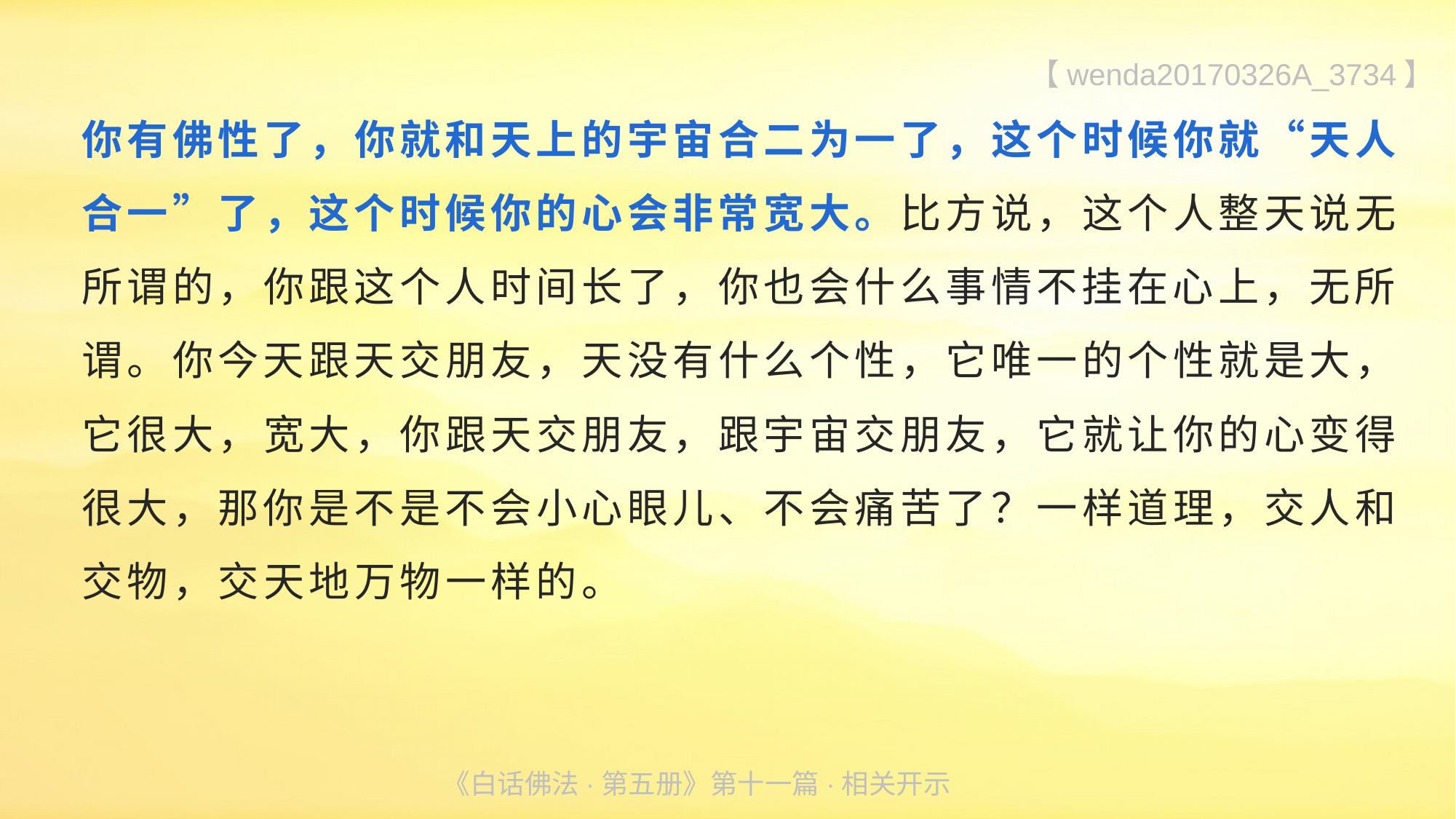

【wenda20170326A_3734】
你有佛性了，你就和天上的宇宙合二为一了，这个时候你就“天人合一”了，这个时候你的心会非常宽大。比方说，这个人整天说无所谓的，你跟这个人时间长了，你也会什么事情不挂在心上，无所谓。你今天跟天交朋友，天没有什么个性，它唯一的个性就是大，它很大，宽大，你跟天交朋友，跟宇宙交朋友，它就让你的心变得很大，那你是不是不会小心眼儿、不会痛苦了？一样道理，交人和交物，交天地万物一样的。

《白话佛法·第五册》第十一篇·相关开示